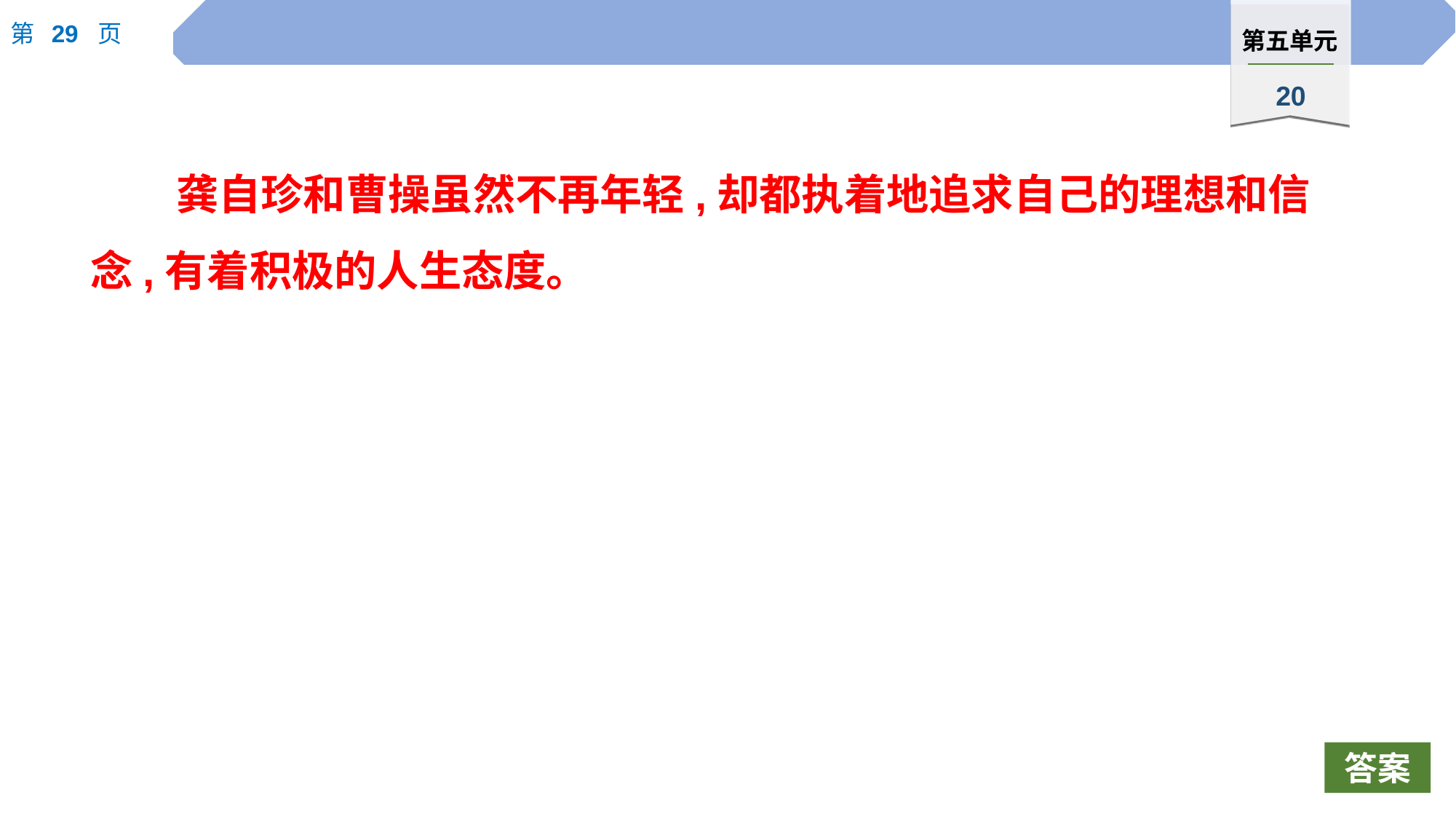

龚自珍和曹操虽然不再年轻,却都执着地追求自己的理想和信念,有着积极的人生态度。
答案